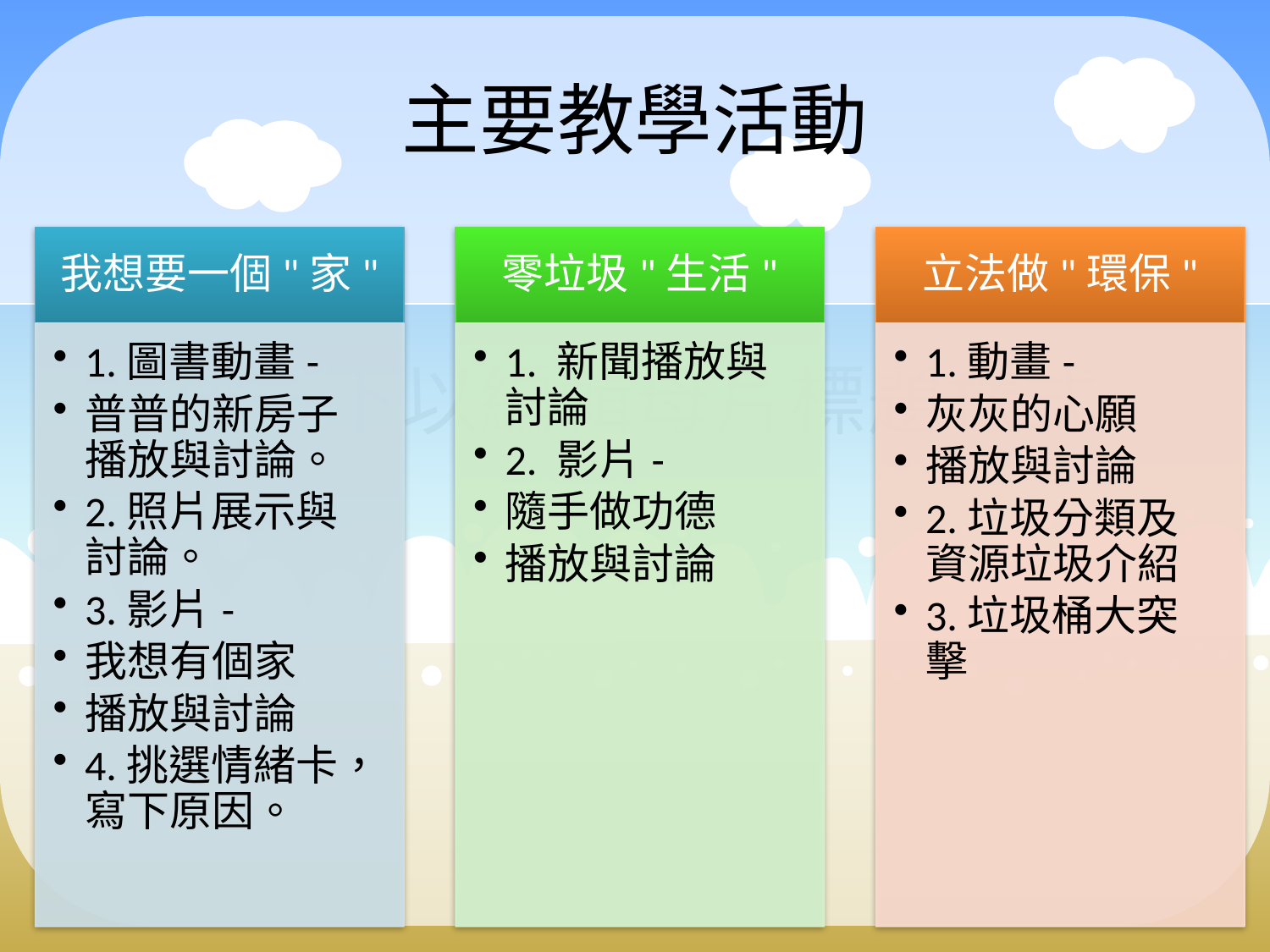

# 主要教學活動
我想要一個"家"
1.圖書動畫-
普普的新房子播放與討論。
2.照片展示與討論。
3.影片-
我想有個家
播放與討論
4.挑選情緒卡，寫下原因。
零垃圾"生活"
1. 新聞播放與討論
2. 影片-
隨手做功德
播放與討論
立法做"環保"
1.動畫-
灰灰的心願
播放與討論
2.垃圾分類及資源垃圾介紹
3.垃圾桶大突擊